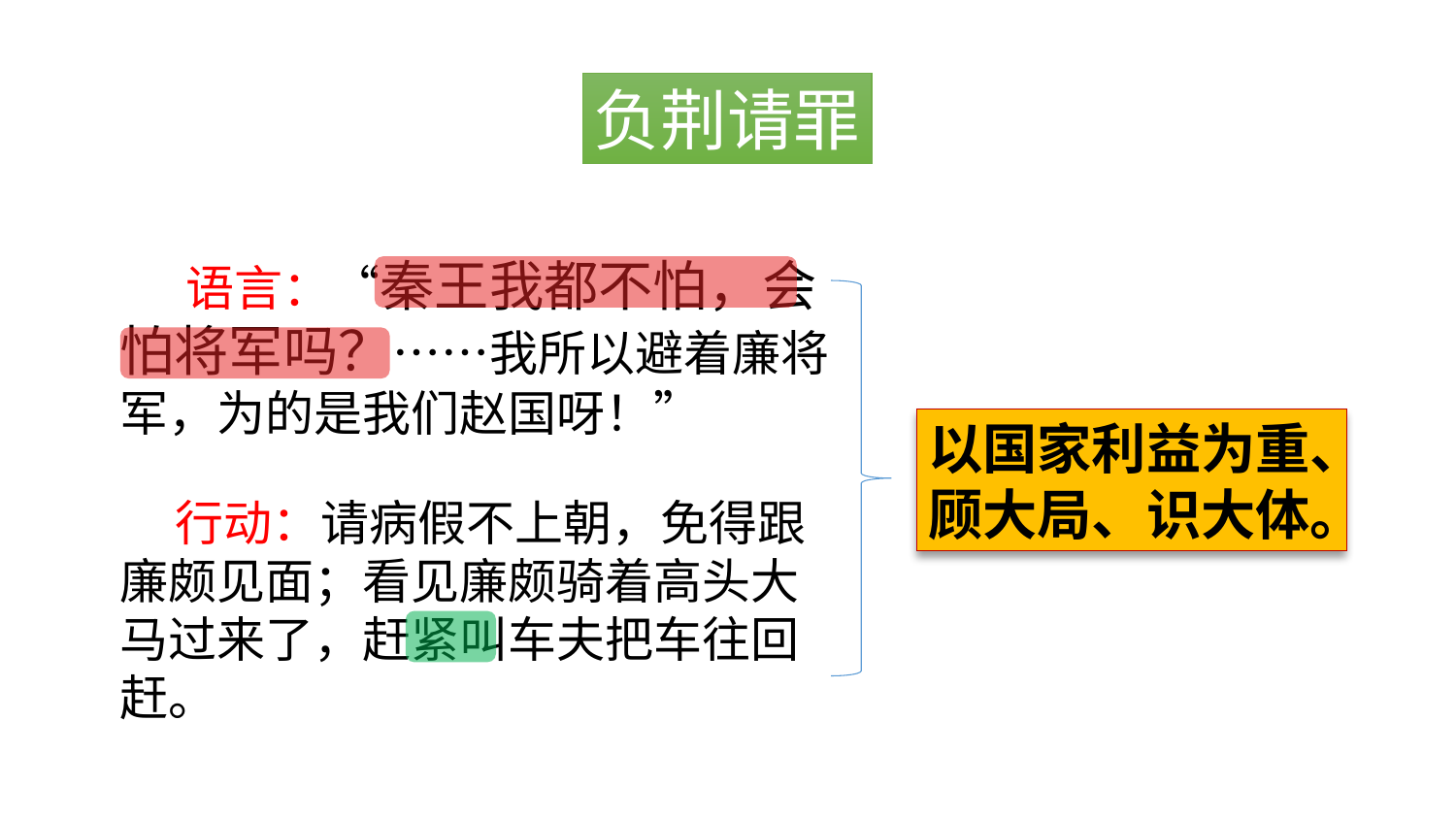

负荆请罪
     语言：“秦王我都不怕，会怕将军吗？……我所以避着廉将军，为的是我们赵国呀！”

以国家利益为重、顾大局、识大体。
    行动：请病假不上朝，免得跟廉颇见面；看见廉颇骑着高头大马过来了，赶紧叫车夫把车往回赶。